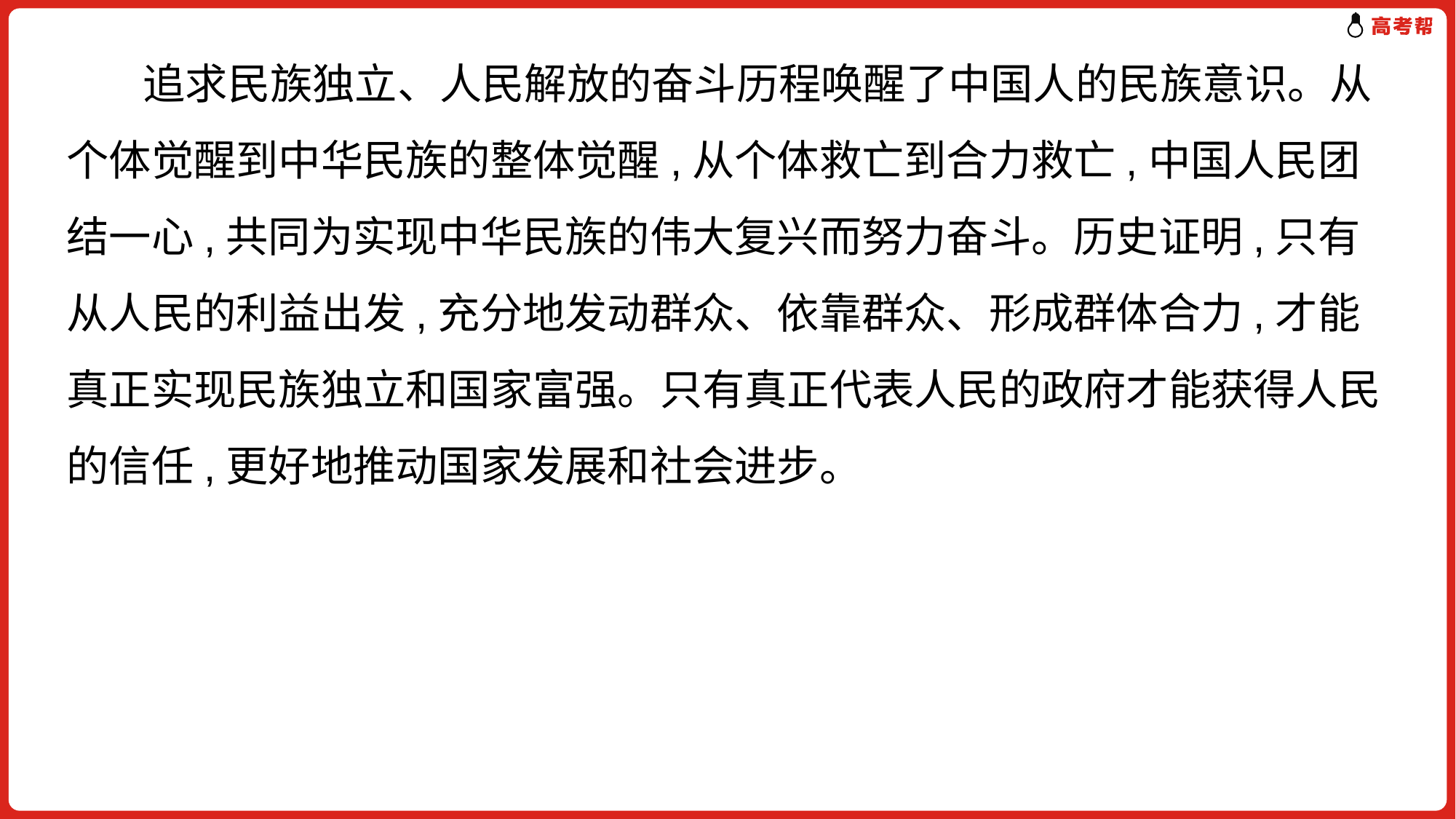

追求民族独立、人民解放的奋斗历程唤醒了中国人的民族意识。从个体觉醒到中华民族的整体觉醒,从个体救亡到合力救亡,中国人民团结一心,共同为实现中华民族的伟大复兴而努力奋斗。历史证明,只有从人民的利益出发,充分地发动群众、依靠群众、形成群体合力,才能真正实现民族独立和国家富强。只有真正代表人民的政府才能获得人民的信任,更好地推动国家发展和社会进步。